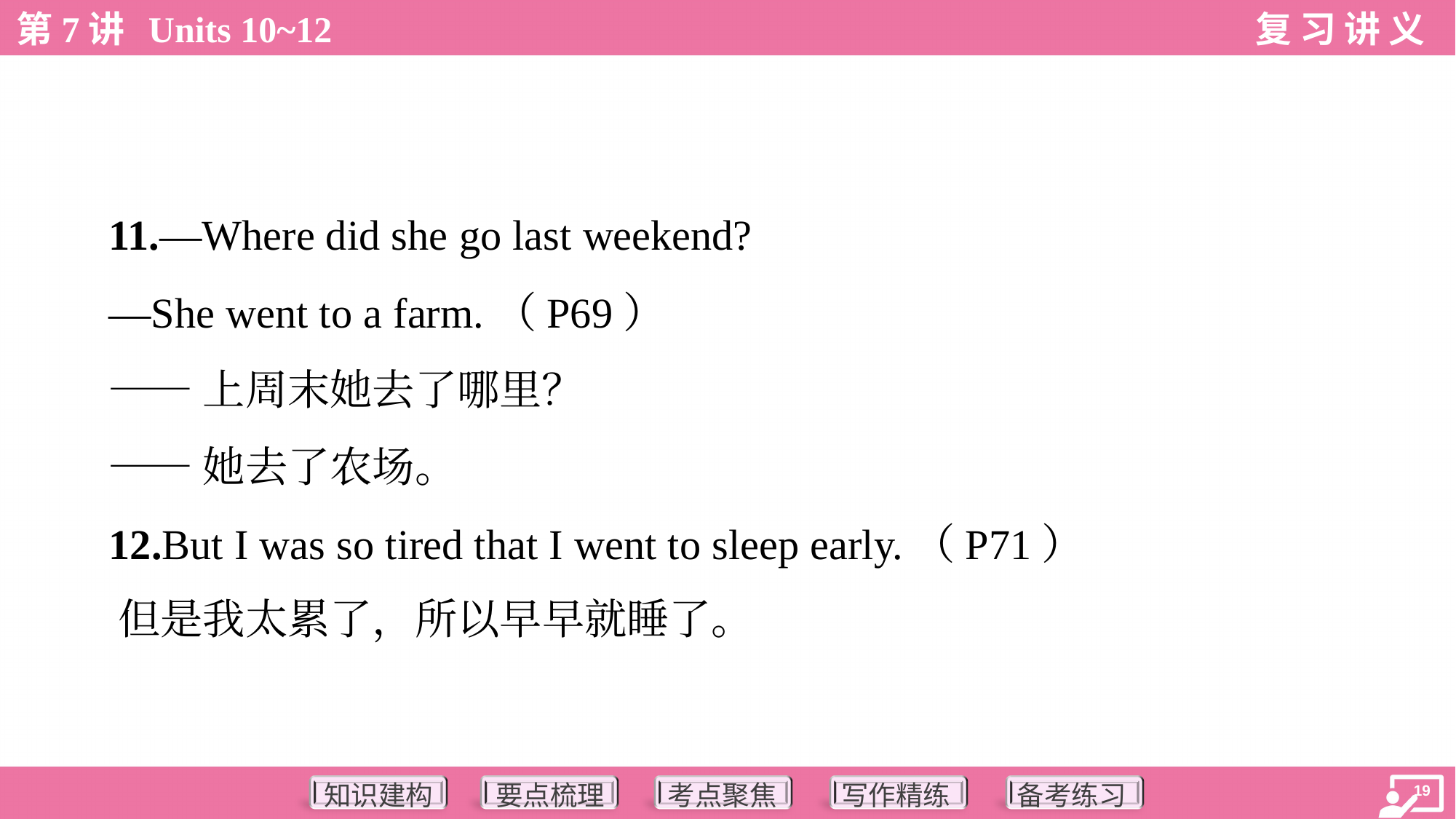

11.—Where did she go last weekend?
    —She went to a farm.（P69）
    ——上周末她去了哪里？
    ——她去了农场。
    12.But I was so tired that I went to sleep early.（P71）
    但是我太累了，所以早早就睡了。